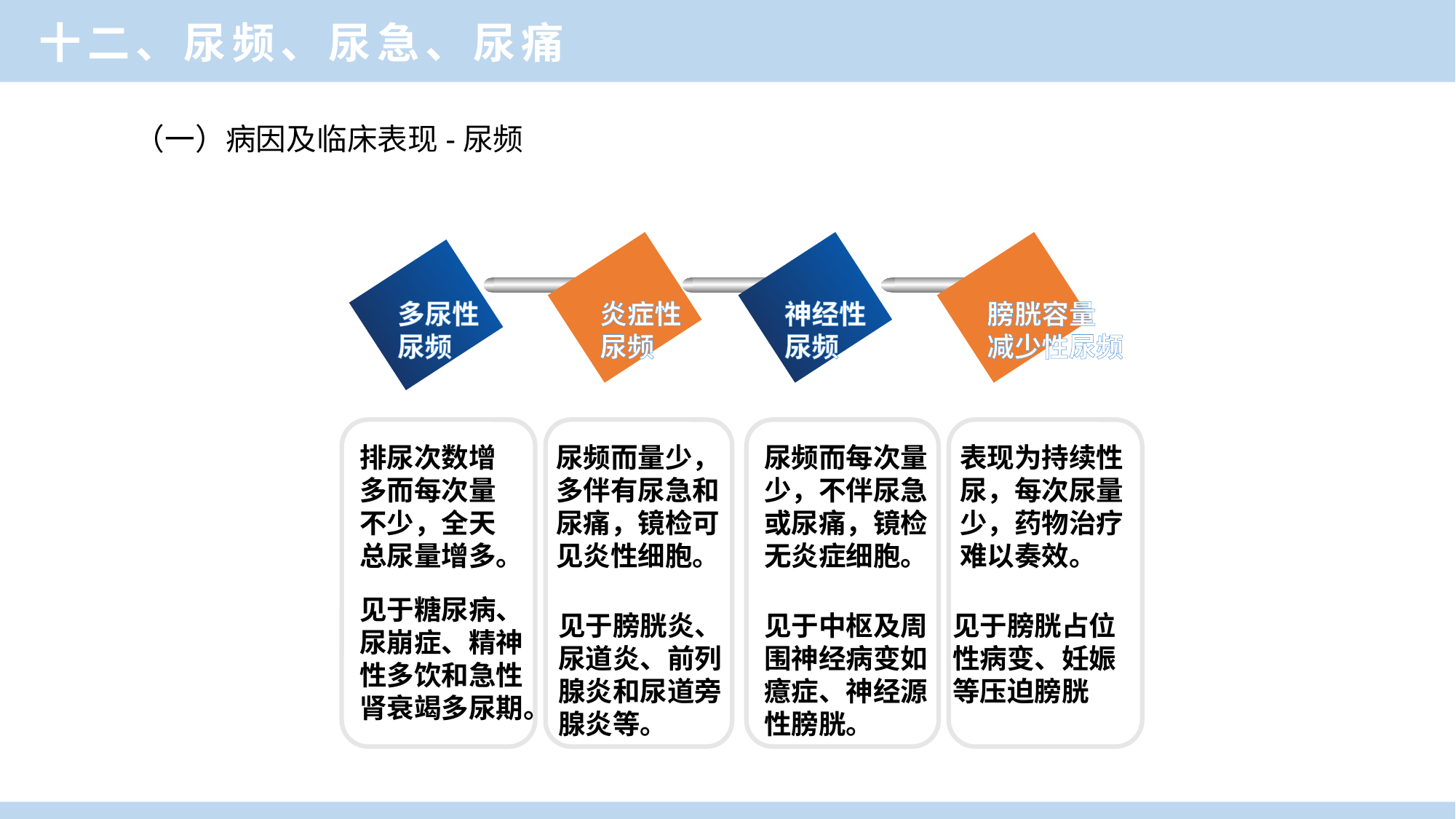

十二、尿频、尿急、尿痛
（一）病因及临床表现-尿频

多尿性
尿频
炎症性
尿频
神经性
尿频
膀胱容量
减少性尿频

排尿次数增多而每次量不少，全天总尿量增多。
尿频而量少，多伴有尿急和尿痛，镜检可见炎性细胞。
尿频而每次量少，不伴尿急或尿痛，镜检无炎症细胞。
表现为持续性尿，每次尿量少，药物治疗难以奏效。
见于糖尿病、尿崩症、精神性多饮和急性肾衰竭多尿期。
见于膀胱炎、尿道炎、前列腺炎和尿道旁腺炎等。
见于中枢及周围神经病变如癔症、神经源性膀胱。
见于膀胱占位性病变、妊娠等压迫膀胱